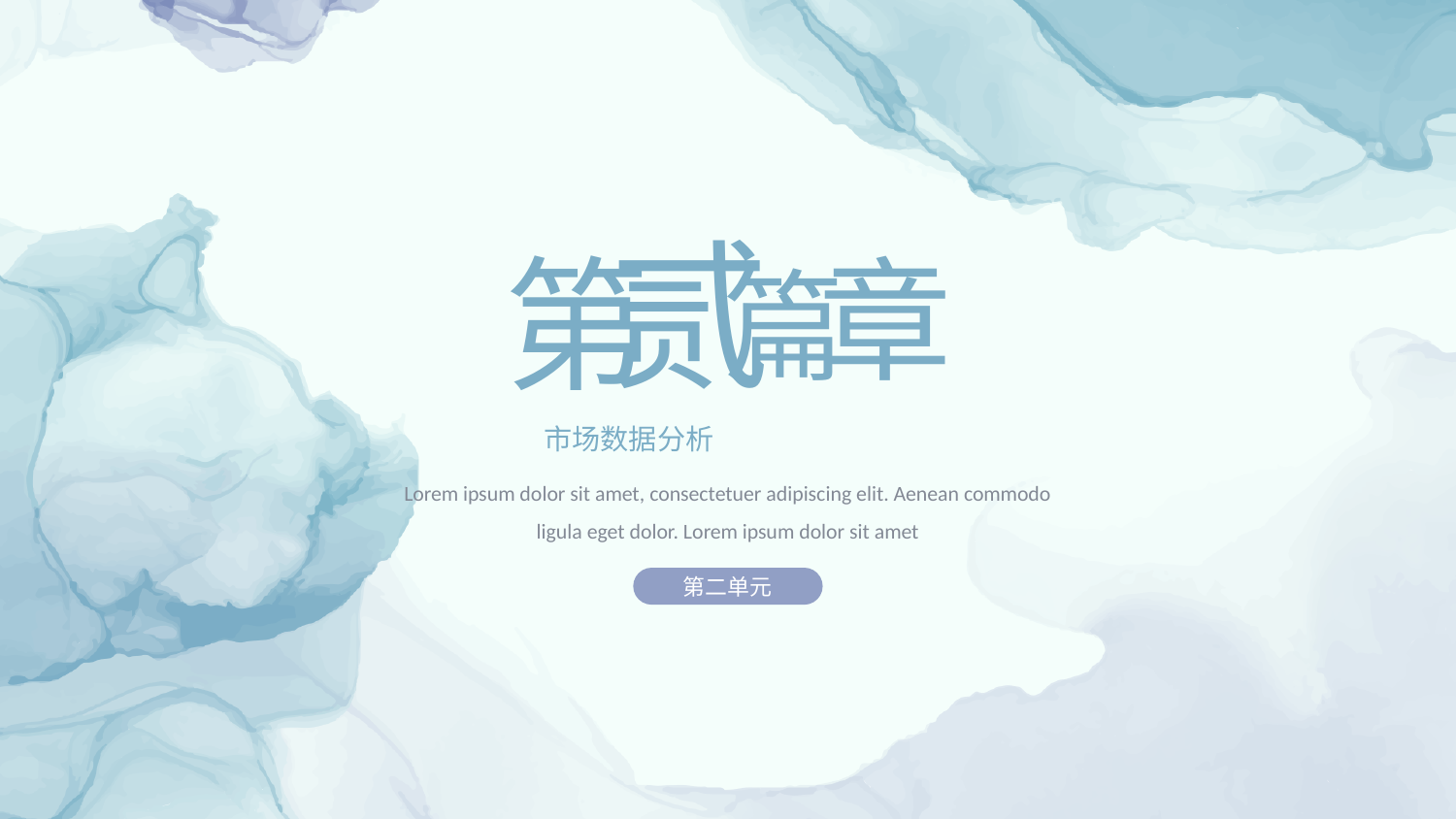

贰
第
章
篇
市场数据分析
Lorem ipsum dolor sit amet, consectetuer adipiscing elit. Aenean commodo ligula eget dolor. Lorem ipsum dolor sit amet
第二单元